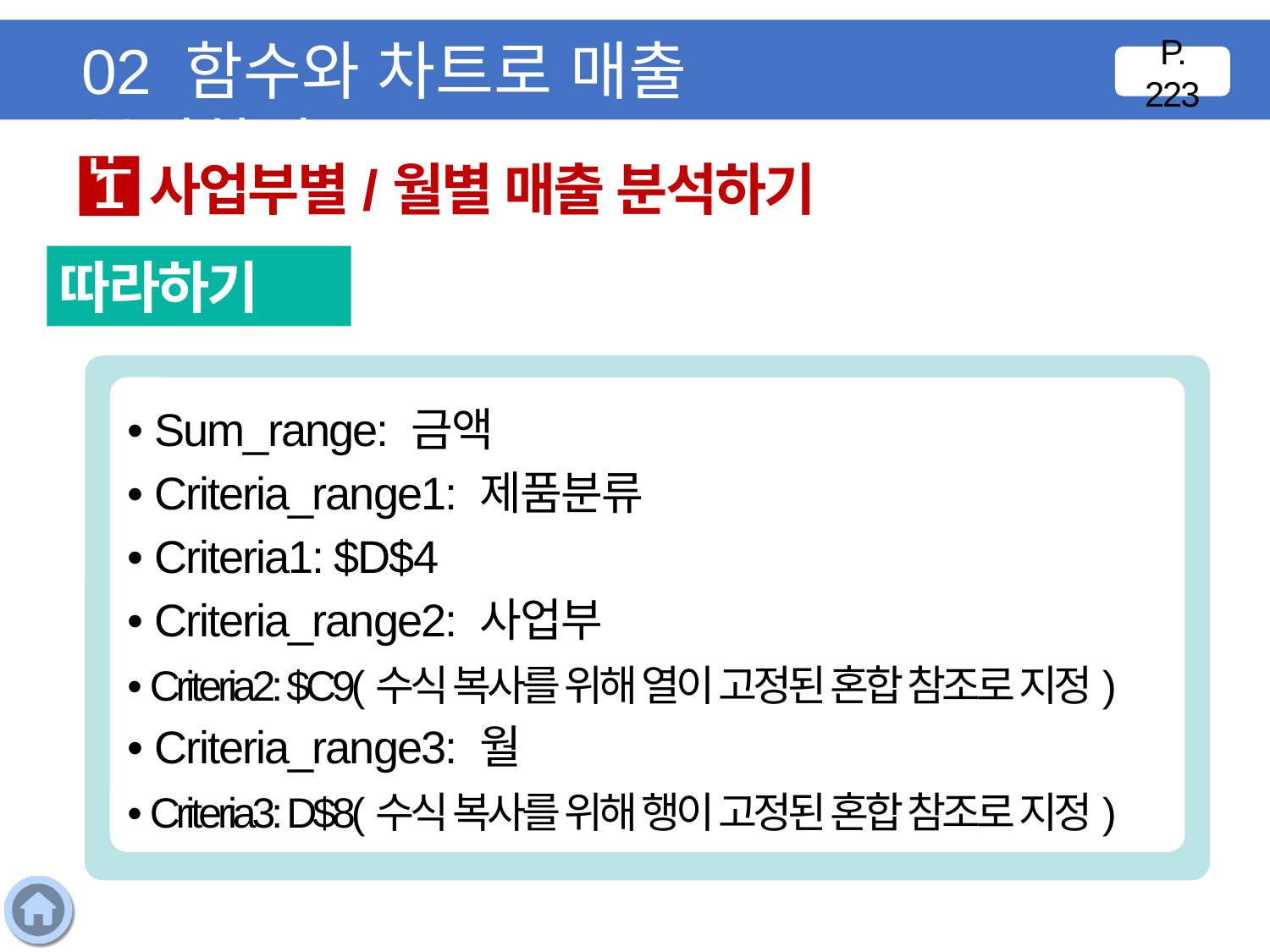

02 함수와 차트로 매출 분석하기
P. 223
사업부별/월별 매출 분석하기
1
따라하기

• Sum_range: 금액
• Criteria_range1: 제품분류
• Criteria1: $D$4
• Criteria_range2: 사업부
• Criteria2: $C9(수식 복사를 위해 열이 고정된 혼합 참조로 지정)
• Criteria_range3: 월
• Criteria3: D$8(수식 복사를 위해 행이 고정된 혼합 참조로 지정)